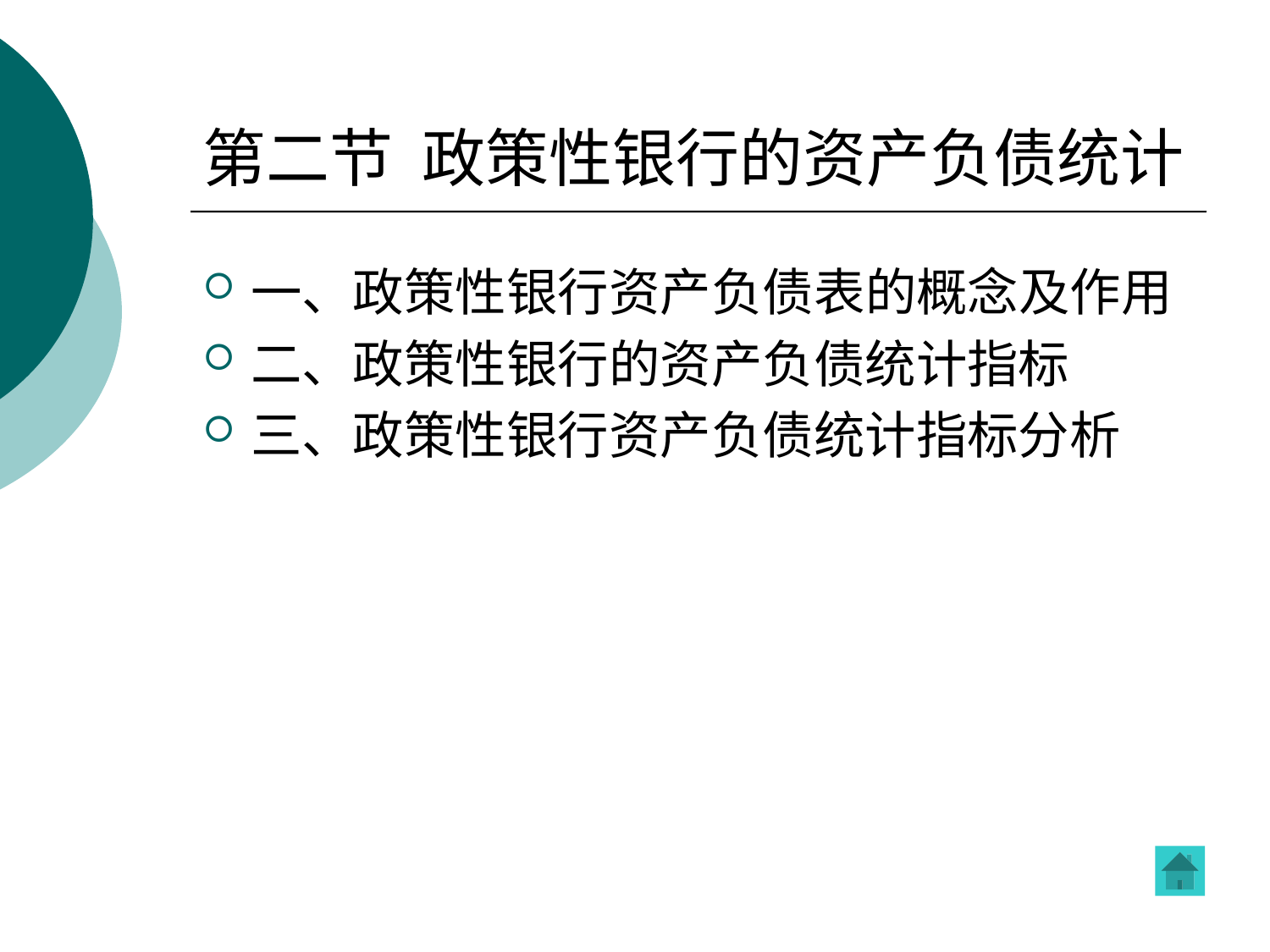

# 第二节  政策性银行的资产负债统计
一、政策性银行资产负债表的概念及作用
二、政策性银行的资产负债统计指标
三、政策性银行资产负债统计指标分析